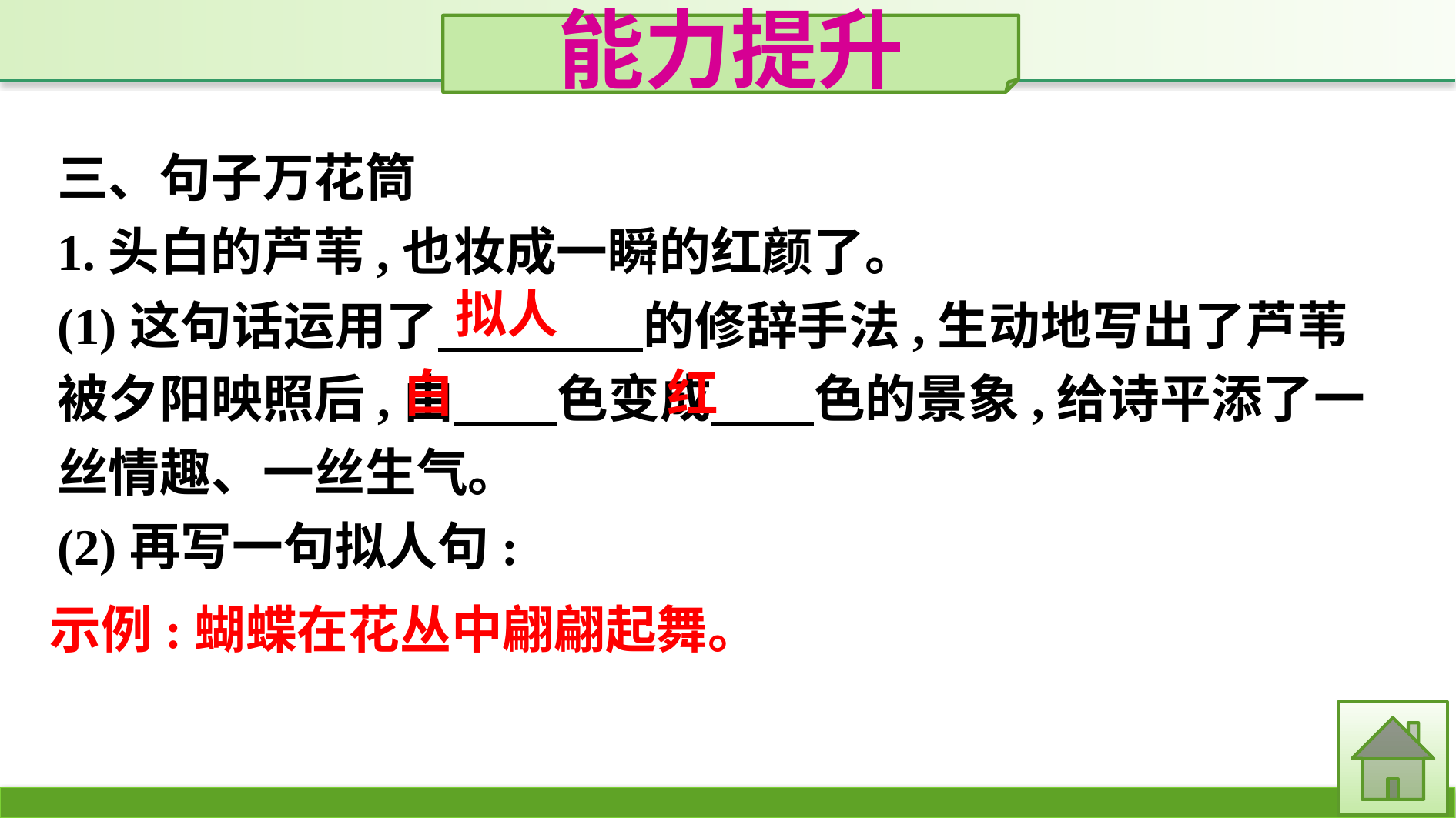

能力提升
三、句子万花筒
1.头白的芦苇,也妆成一瞬的红颜了。
(1)这句话运用了　　　　的修辞手法,生动地写出了芦苇被夕阳映照后,由　　色变成　　色的景象,给诗平添了一丝情趣、一丝生气。
(2)再写一句拟人句:
拟人
白
红
示例:蝴蝶在花丛中翩翩起舞。